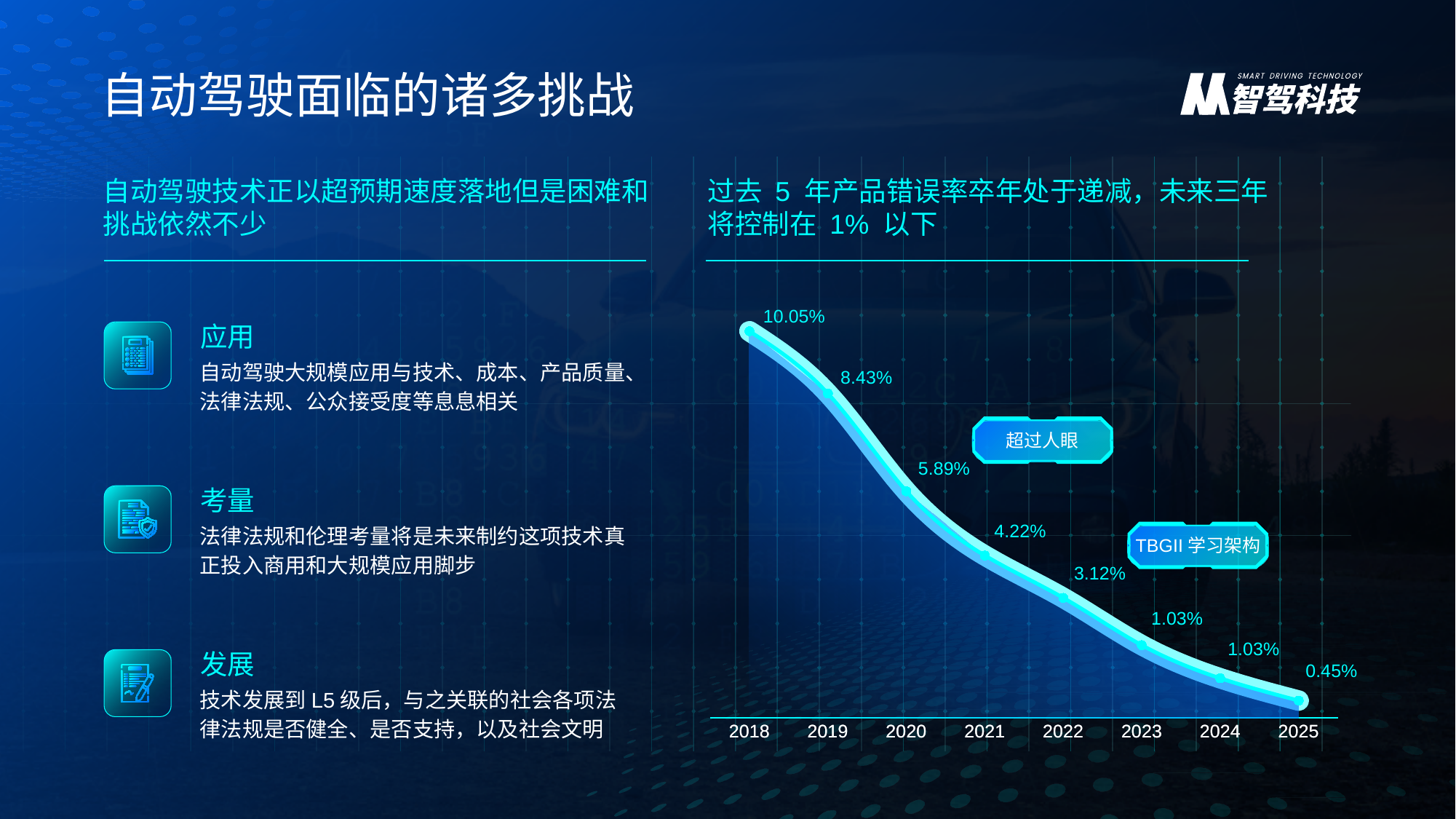

自动驾驶面临的诸多挑战

自动驾驶技术正以超预期速度落地但是困难和挑战依然不少
应用

自动驾驶大规模应用与技术、成本、产品质量、法律法规、公众接受度等息息相关
考量

法律法规和伦理考量将是未来制约这项技术真正投入商用和大规模应用脚步
发展

技术发展到L5级后，与之关联的社会各项法律法规是否健全、是否支持，以及社会文明
过去 5 年产品错误率卒年处于递减，未来三年将控制在 1% 以下

### Chart

| Category | 系列 1 |
|---|---|
| 2018 | 0.1005 |
| 2019 | 0.0843 |
| 2020 | 0.0589 |
| 2021 | 0.0422 |
| 2022 | 0.0312 |
| 2023 | 0.0189 |
| 2024 | 0.0103 |
| 2025 | 0.0045 |

### Chart

| Category | 系列 12 | 系列 1 |
|---|---|---|
| 2018 | 0.1005 | 0.1005 |
| 2019 | 0.0843 | 0.0843 |
| 2020 | 0.0589 | 0.0589 |
| 2021 | 0.0422 | 0.0422 |
| 2022 | 0.0312 | 0.0312 |
| 2023 | 0.0189 | 0.0189 |
| 2024 | 0.0103 | 0.0103 |
| 2025 | 0.0045 | 0.0045 |

### Chart

| Category | 系列 1 |
|---|---|
| 2018 | 0.1005 |
| 2019 | 0.0843 |
| 2020 | 0.0589 |
| 2021 | 0.0422 |
| 2022 | 0.0312 |
| 2023 | 0.0189 |
| 2024 | 0.0103 |
| 2025 | 0.0045 |
10.05%
8.43%

超过人眼

TBGII学习架构
5.89%
4.22%
3.12%
1.03%
1.03%
0.45%